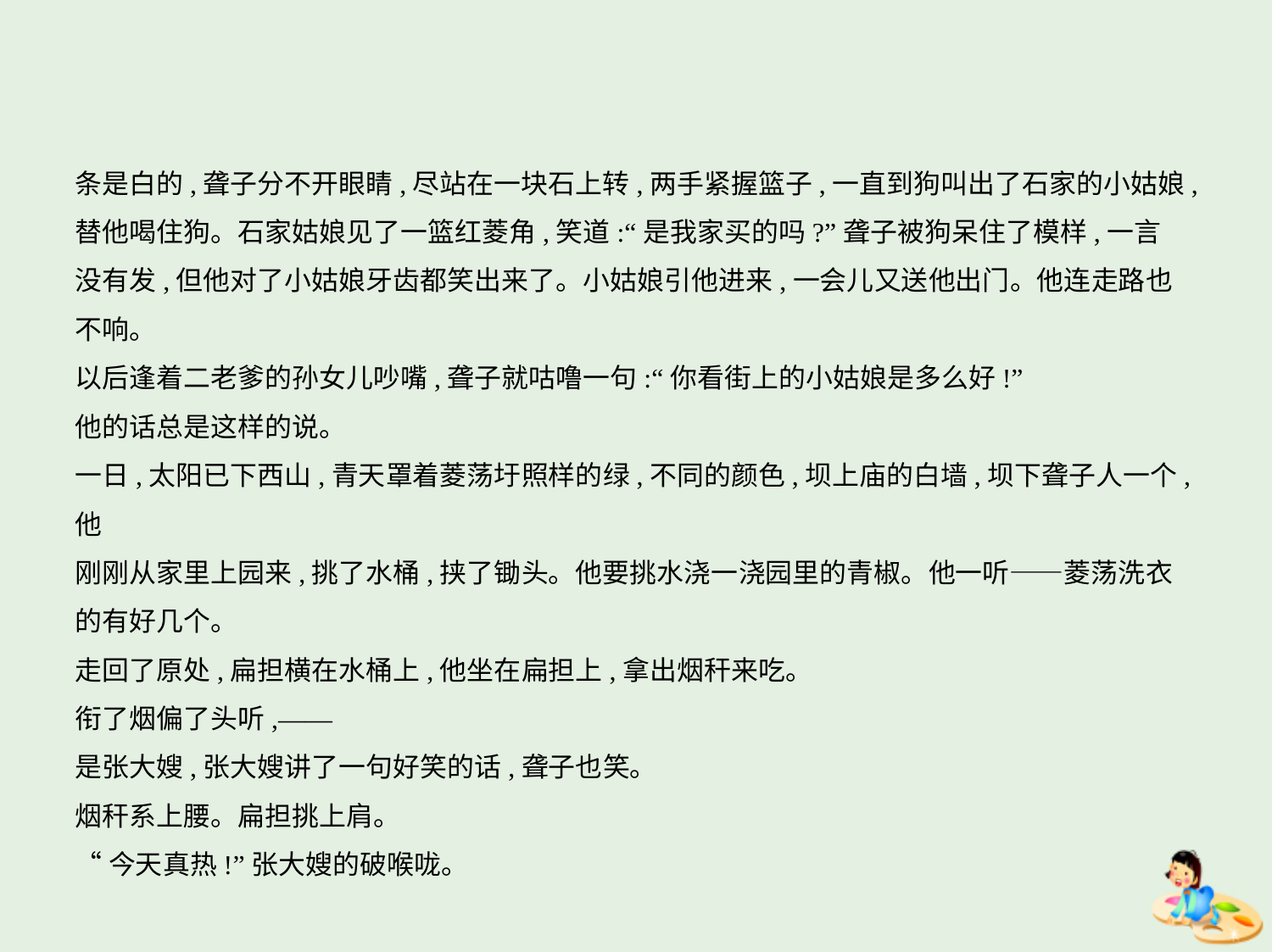

条是白的,聋子分不开眼睛,尽站在一块石上转,两手紧握篮子,一直到狗叫出了石家的小姑娘,
替他喝住狗。石家姑娘见了一篮红菱角,笑道:“是我家买的吗?”聋子被狗呆住了模样,一言
没有发,但他对了小姑娘牙齿都笑出来了。小姑娘引他进来,一会儿又送他出门。他连走路也
不响。
以后逢着二老爹的孙女儿吵嘴,聋子就咕噜一句:“你看街上的小姑娘是多么好!”
他的话总是这样的说。
一日,太阳已下西山,青天罩着菱荡圩照样的绿,不同的颜色,坝上庙的白墙,坝下聋子人一个,他
刚刚从家里上园来,挑了水桶,挟了锄头。他要挑水浇一浇园里的青椒。他一听——菱荡洗衣
的有好几个。
走回了原处,扁担横在水桶上,他坐在扁担上,拿出烟秆来吃。
衔了烟偏了头听,——
是张大嫂,张大嫂讲了一句好笑的话,聋子也笑。
烟秆系上腰。扁担挑上肩。
“今天真热!”张大嫂的破喉咙。